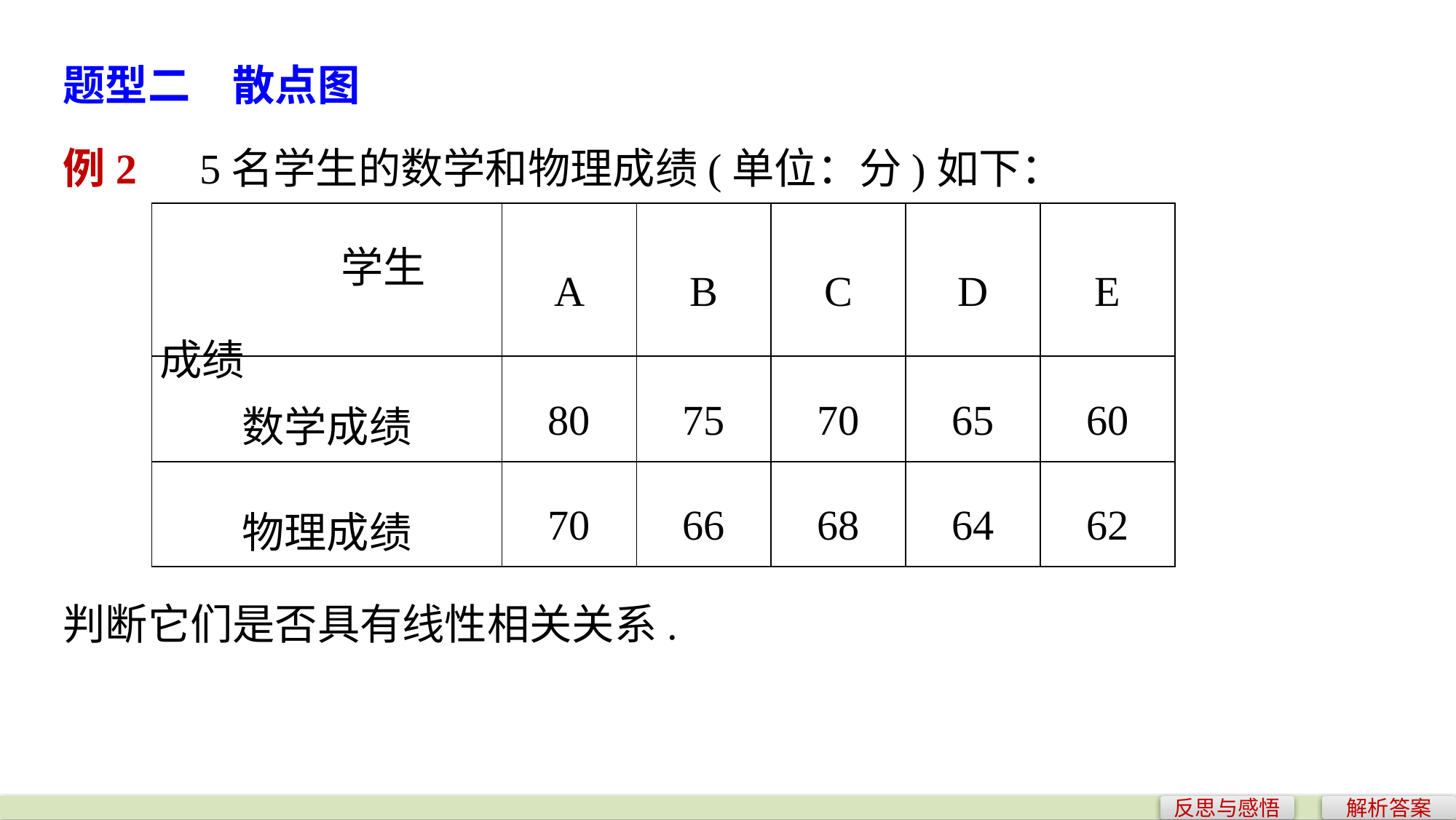

题型二　散点图
例2　5名学生的数学和物理成绩(单位：分)如下：
| 学生 成绩 | A | B | C | D | E |
| --- | --- | --- | --- | --- | --- |
| 数学成绩 | 80 | 75 | 70 | 65 | 60 |
| 物理成绩 | 70 | 66 | 68 | 64 | 62 |
判断它们是否具有线性相关关系.
反思与感悟
解析答案